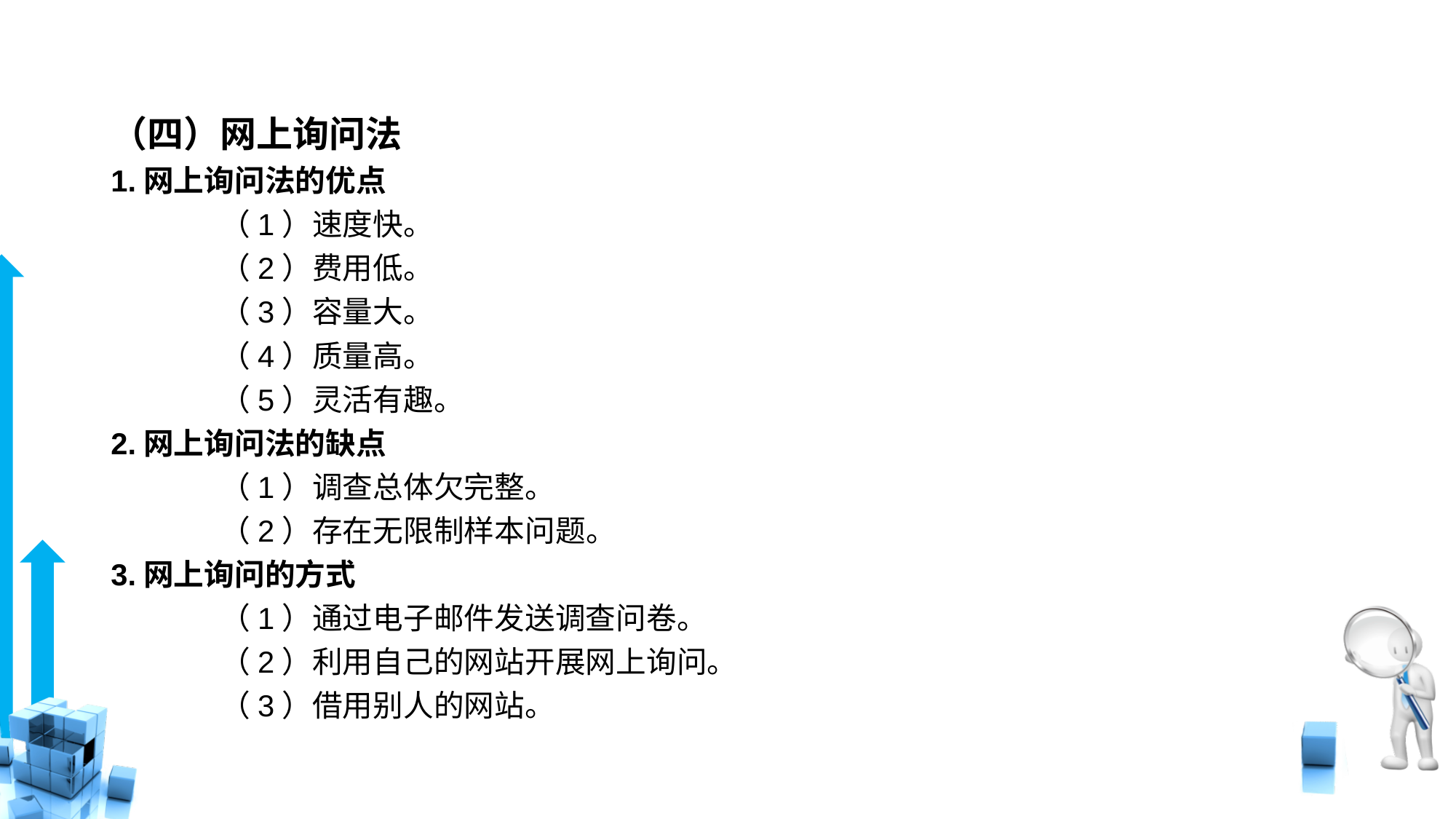

# （四）网上询问法
1.网上询问法的优点
	（1）速度快。
	（2）费用低。
	（3）容量大。
	（4）质量高。
	（5）灵活有趣。
2.网上询问法的缺点
	（1）调查总体欠完整。
	（2）存在无限制样本问题。
3.网上询问的方式
	（1）通过电子邮件发送调查问卷。
	（2）利用自己的网站开展网上询问。
	（3）借用别人的网站。